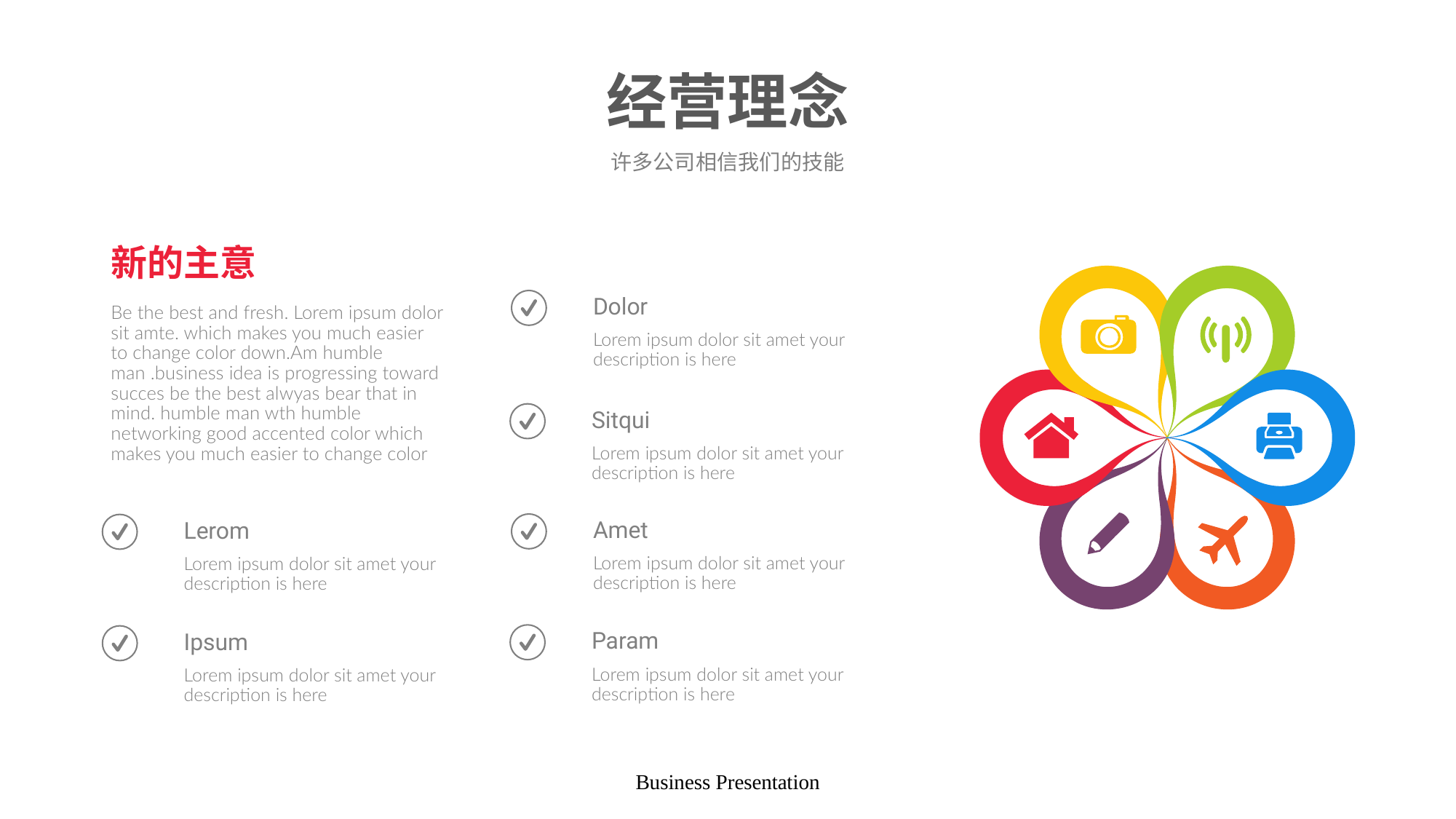

# 经营理念
许多公司相信我们的技能
新的主意

Dolor

Be the best and fresh. Lorem ipsum dolor sit amte. which makes you much easier to change color down.Am humble man .business idea is progressing toward succes be the best alwyas bear that in mind. humble man wth humble networking good accented color which makes you much easier to change color
Lorem ipsum dolor sit amet your description is here
Sitqui

Lorem ipsum dolor sit amet your description is here
Amet
Lerom

Lorem ipsum dolor sit amet your description is here
Lorem ipsum dolor sit amet your description is here
Param
Ipsum

Lorem ipsum dolor sit amet your description is here
Lorem ipsum dolor sit amet your description is here
Business Presentation
46